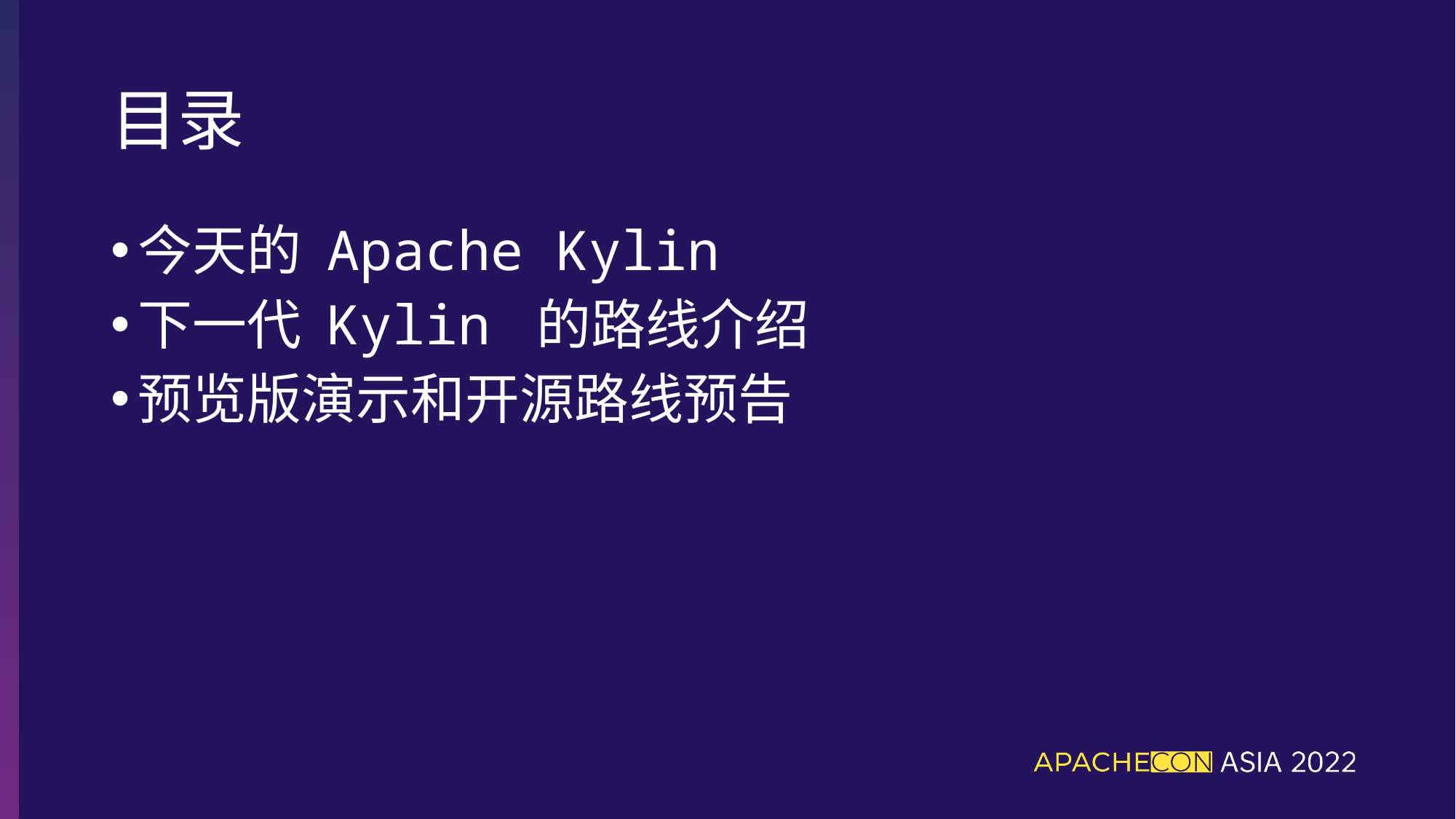

# 目录
今天的 Apache Kylin
下一代 Kylin 的路线介绍
预览版演示和开源路线预告